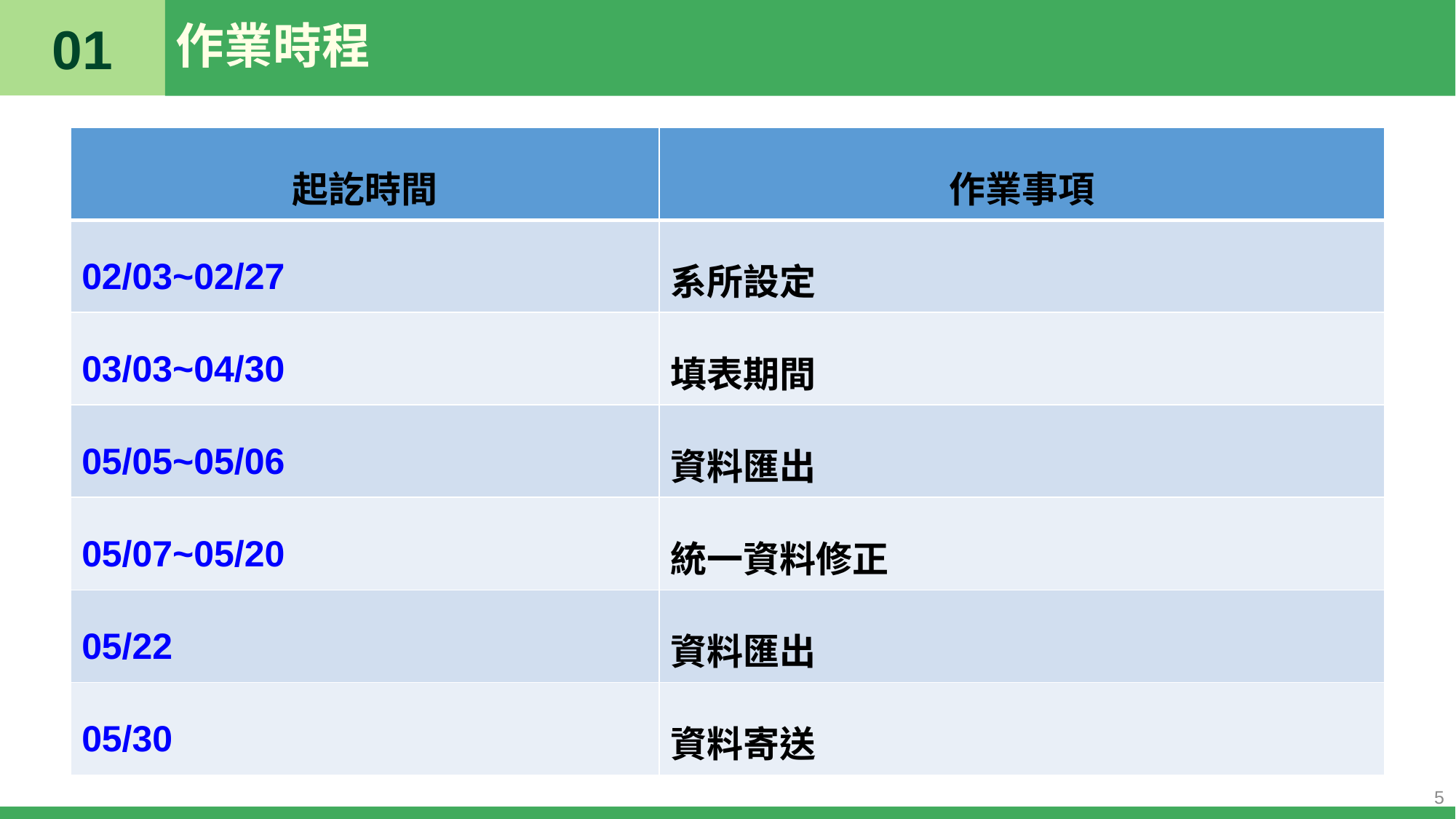

01
# 作業時程
| 起訖時間 | 作業事項 |
| --- | --- |
| 02/03~02/27 | 系所設定 |
| 03/03~04/30 | 填表期間 |
| 05/05~05/06 | 資料匯出 |
| 05/07~05/20 | 統一資料修正 |
| 05/22 | 資料匯出 |
| 05/30 | 資料寄送 |
5